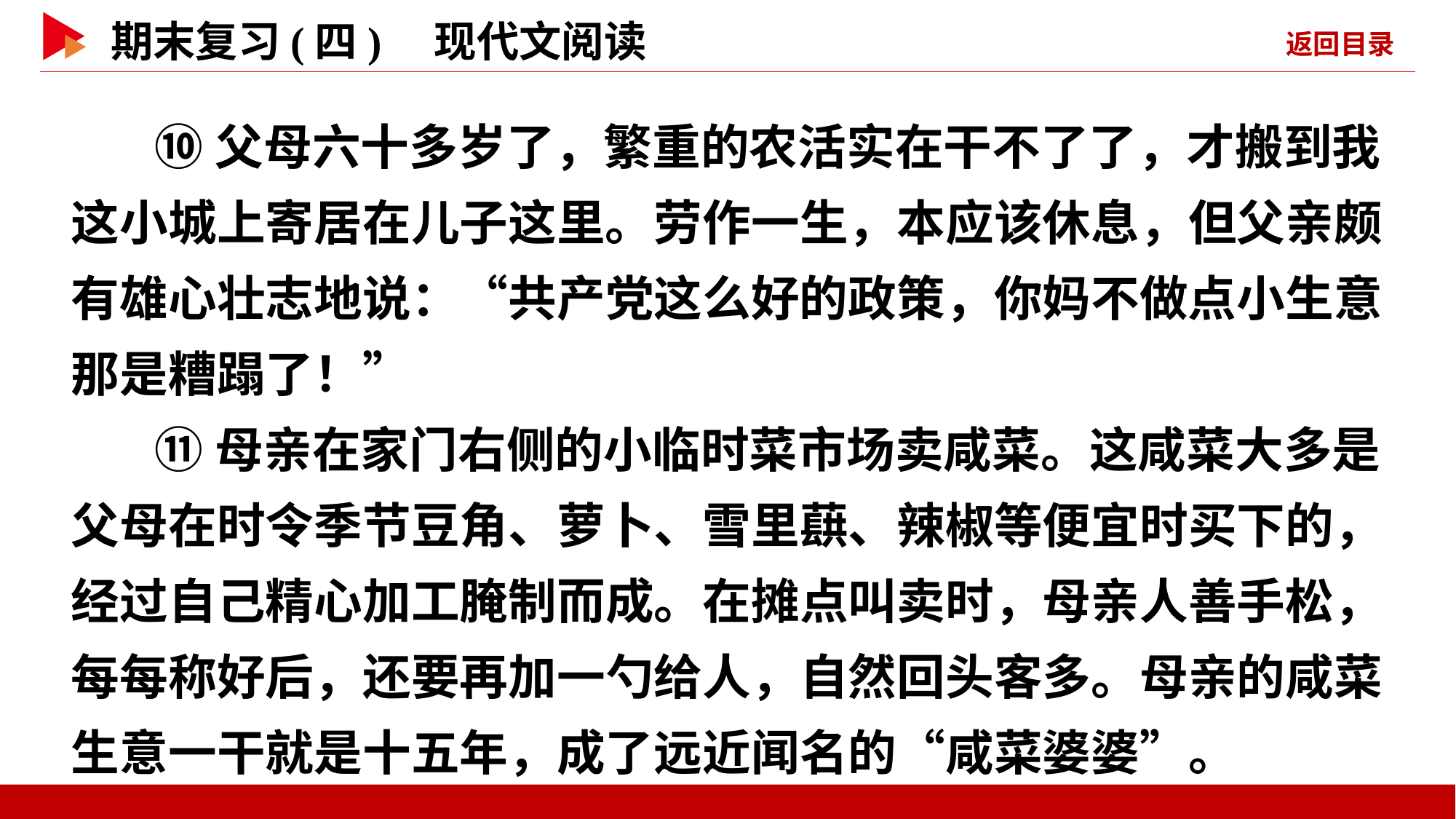

⑩父母六十多岁了，繁重的农活实在干不了了，才搬到我这小城上寄居在儿子这里。劳作一生，本应该休息，但父亲颇有雄心壮志地说：“共产党这么好的政策，你妈不做点小生意那是糟蹋了！”
⑪母亲在家门右侧的小临时菜市场卖咸菜。这咸菜大多是父母在时令季节豆角、萝卜、雪里蕻、辣椒等便宜时买下的，经过自己精心加工腌制而成。在摊点叫卖时，母亲人善手松，每每称好后，还要再加一勺给人，自然回头客多。母亲的咸菜生意一干就是十五年，成了远近闻名的“咸菜婆婆”。